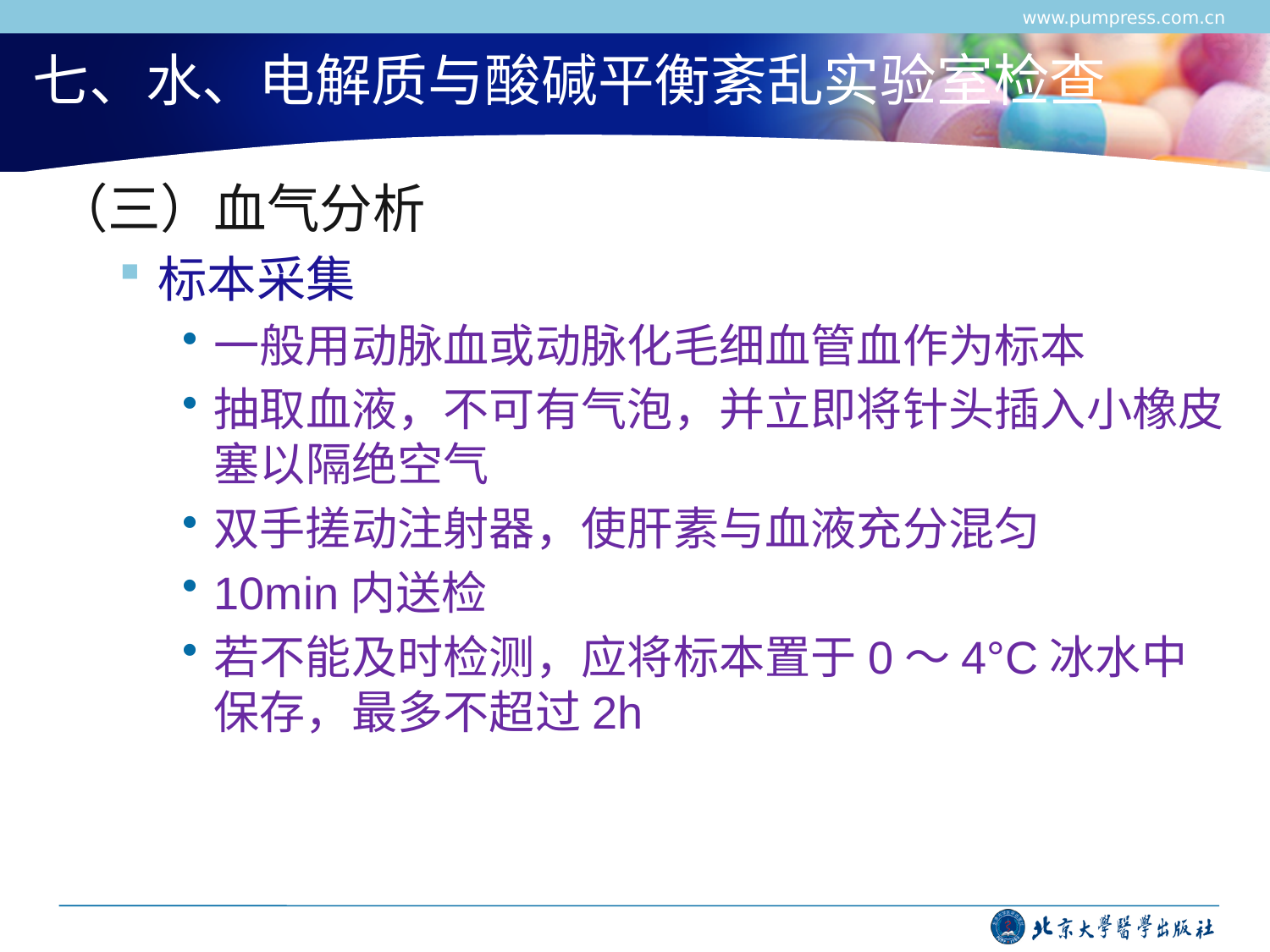

www.pumpress.com.cn
# 七、水、电解质与酸碱平衡紊乱实验室检查
（三）血气分析
标本采集
一般用动脉血或动脉化毛细血管血作为标本
抽取血液，不可有气泡，并立即将针头插入小橡皮塞以隔绝空气
双手搓动注射器，使肝素与血液充分混匀
10min内送检
若不能及时检测，应将标本置于0～4°C冰水中保存，最多不超过2h